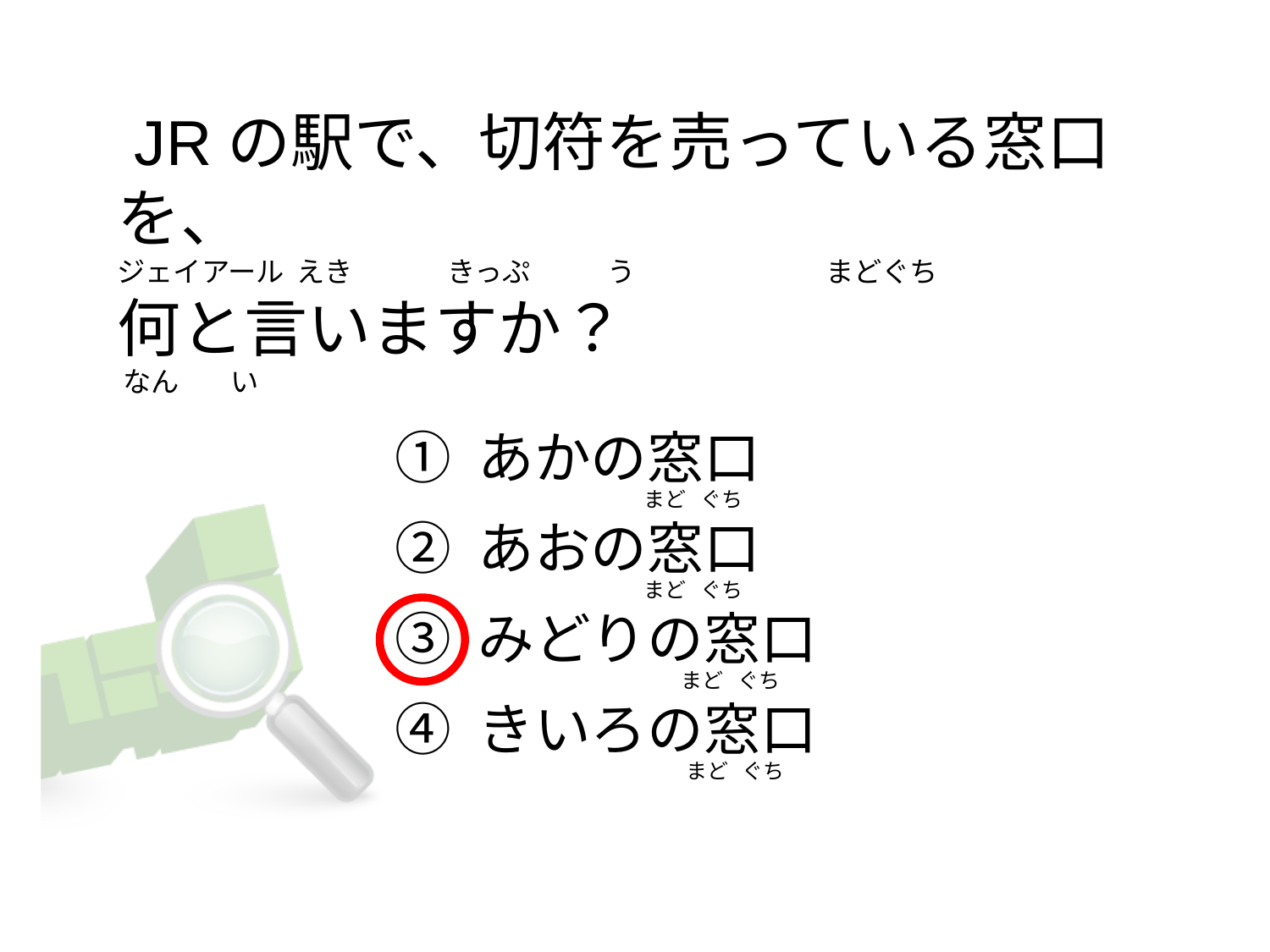

# JRの駅で、切符を売っている窓口を、 ジェイアール  えき               きっぷ            う                              まどぐち 何と言いますか？  なん        い
① あかの窓口
② あおの窓口
③ みどりの窓口
④ きいろの窓口
                                   まど   ぐち
                                   まど   ぐち

                                           まど   ぐち
                                            まど   ぐち